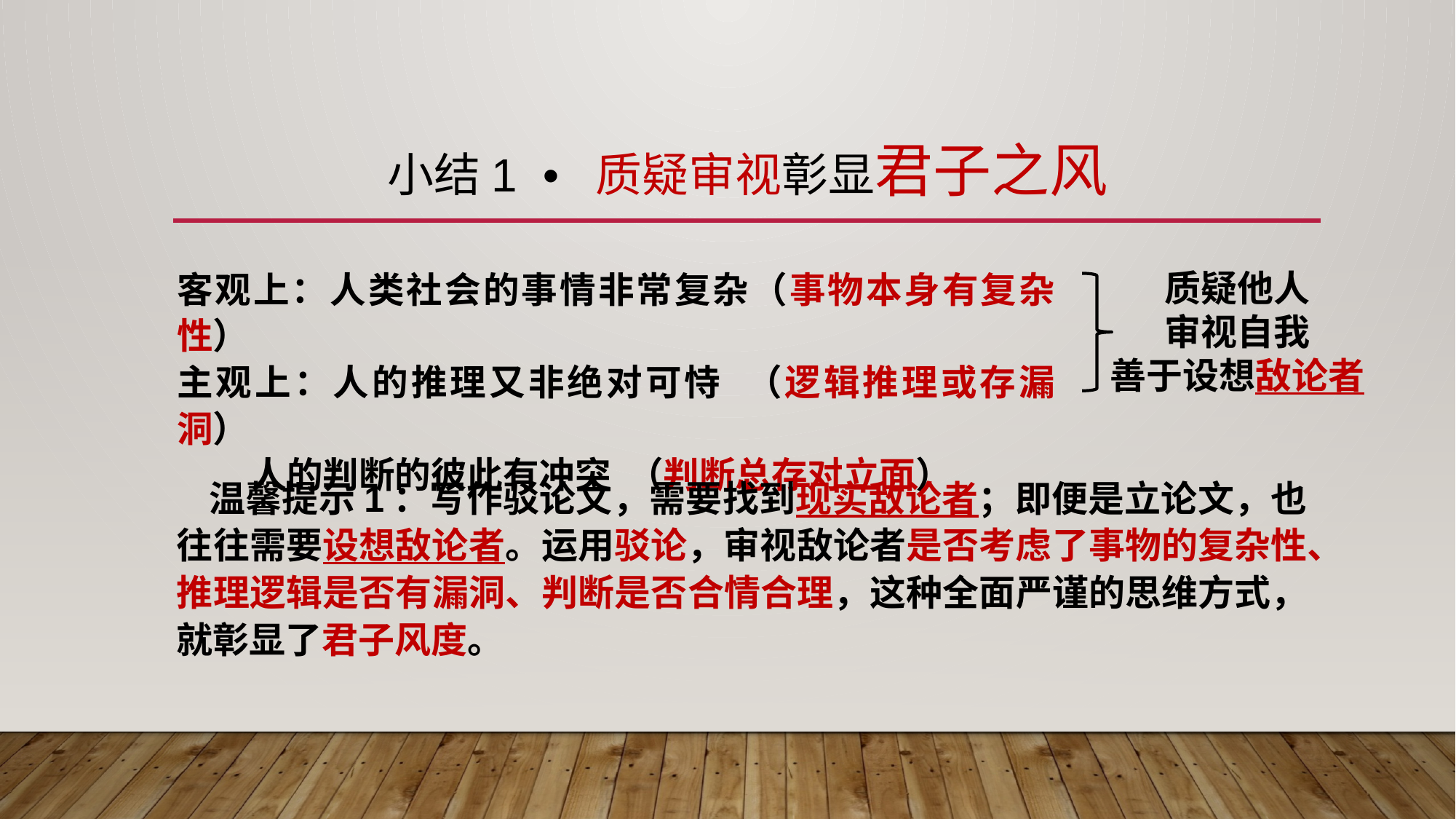

# 小结1  •  质疑审视彰显君子之风
客观上：人类社会的事情非常复杂（事物本身有复杂性）
主观上：人的推理又非绝对可恃  （逻辑推理或存漏洞）
        人的判断的彼此有冲突  （判断总存对立面）

质疑他人
审视自我
善于设想敌论者

    温馨提示1：写作驳论文，需要找到现实敌论者；即便是立论文，也往往需要设想敌论者。运用驳论，审视敌论者是否考虑了事物的复杂性、推理逻辑是否有漏洞、判断是否合情合理，这种全面严谨的思维方式，就彰显了君子风度。